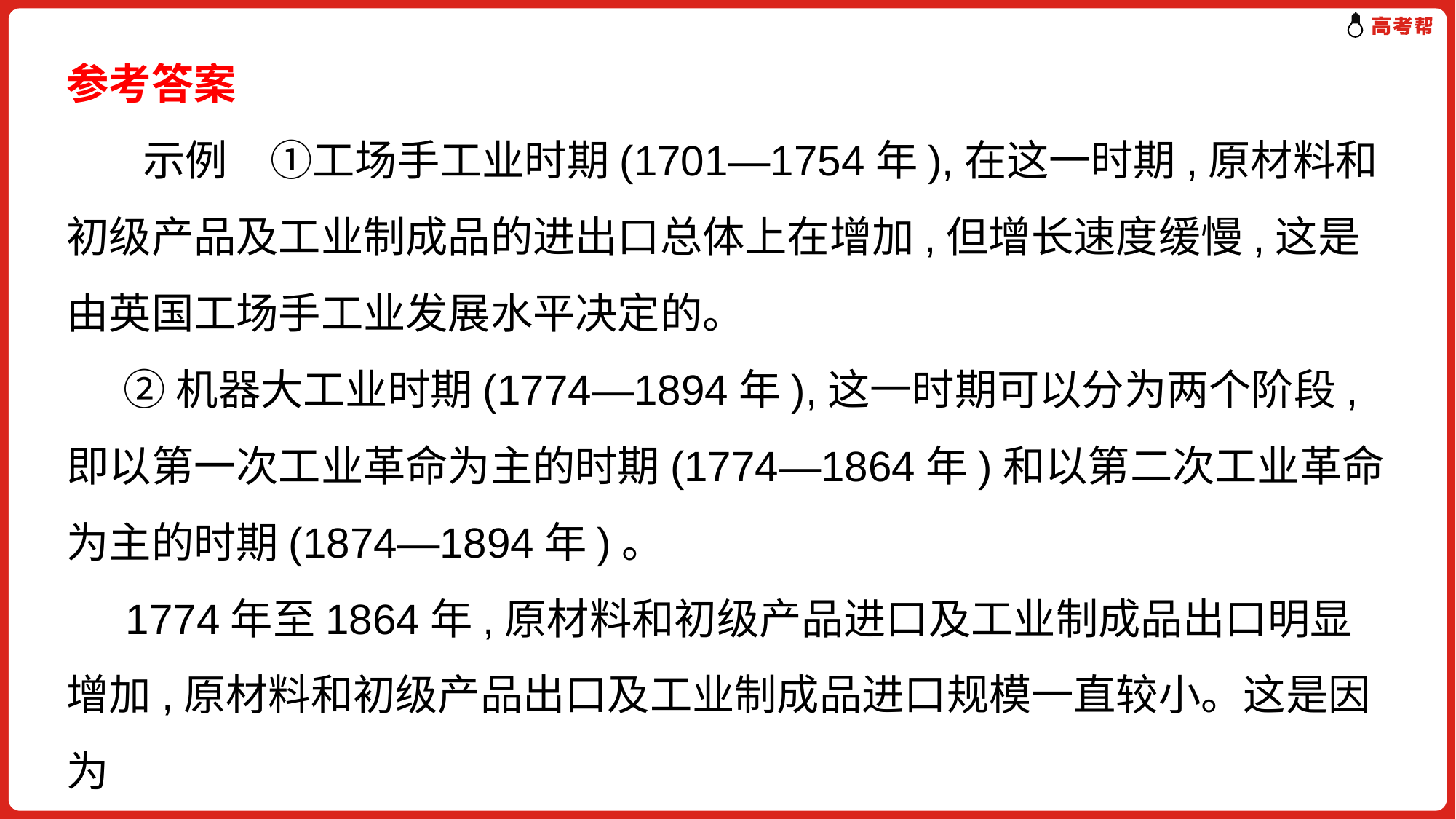

参考答案
       示例　①工场手工业时期(1701—1754年),在这一时期,原材料和初级产品及工业制成品的进出口总体上在增加,但增长速度缓慢,这是由英国工场手工业发展水平决定的。
      ②机器大工业时期(1774—1894年),这一时期可以分为两个阶段,即以第一次工业革命为主的时期(1774—1864年)和以第二次工业革命为主的时期(1874—1894年)。
     1774年至1864年,原材料和初级产品进口及工业制成品出口明显增加,原材料和初级产品出口及工业制成品进口规模一直较小。这是因为